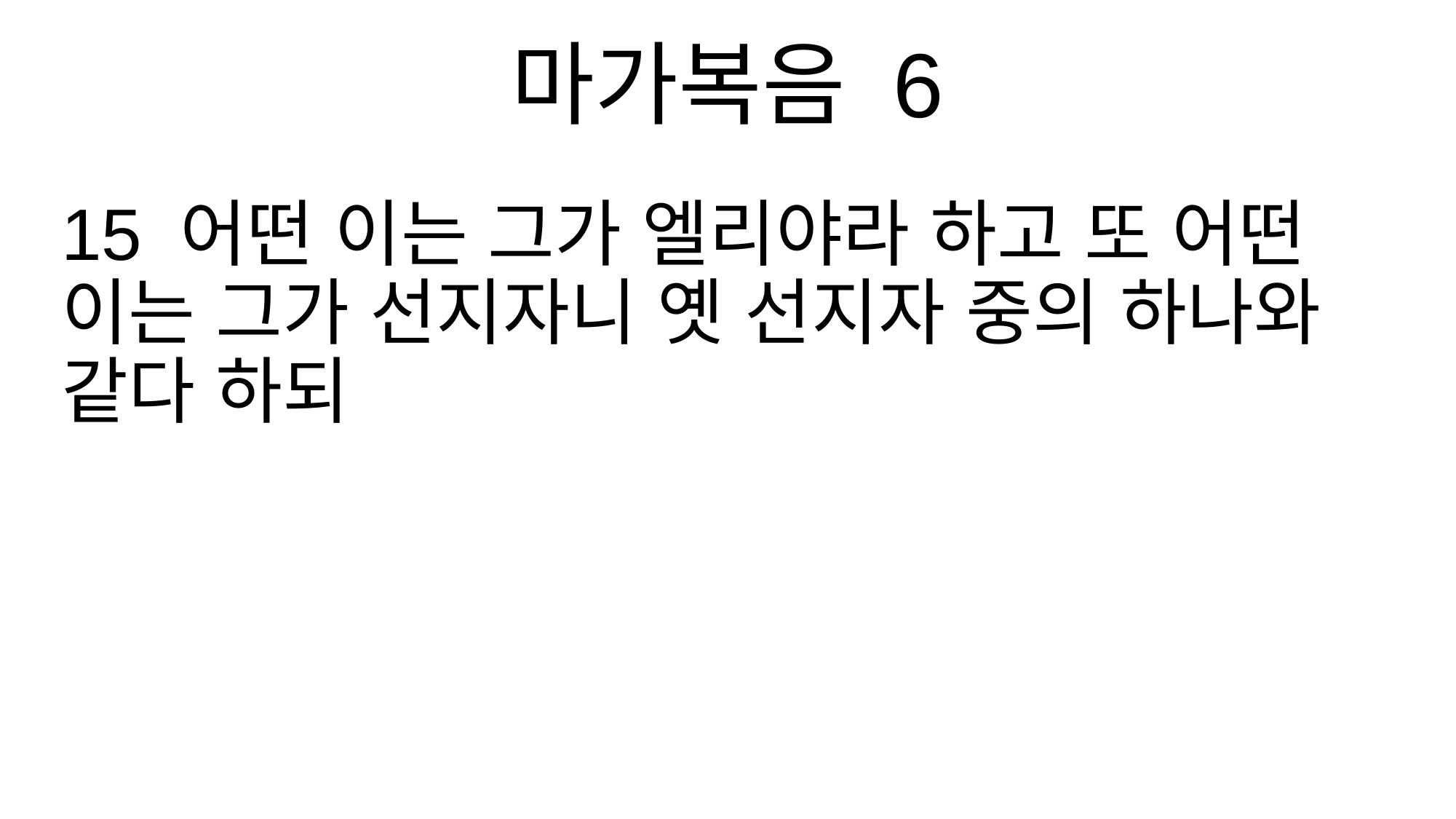

마가복음 6
15 어떤 이는 그가 엘리야라 하고 또 어떤 이는 그가 선지자니 옛 선지자 중의 하나와 같다 하되